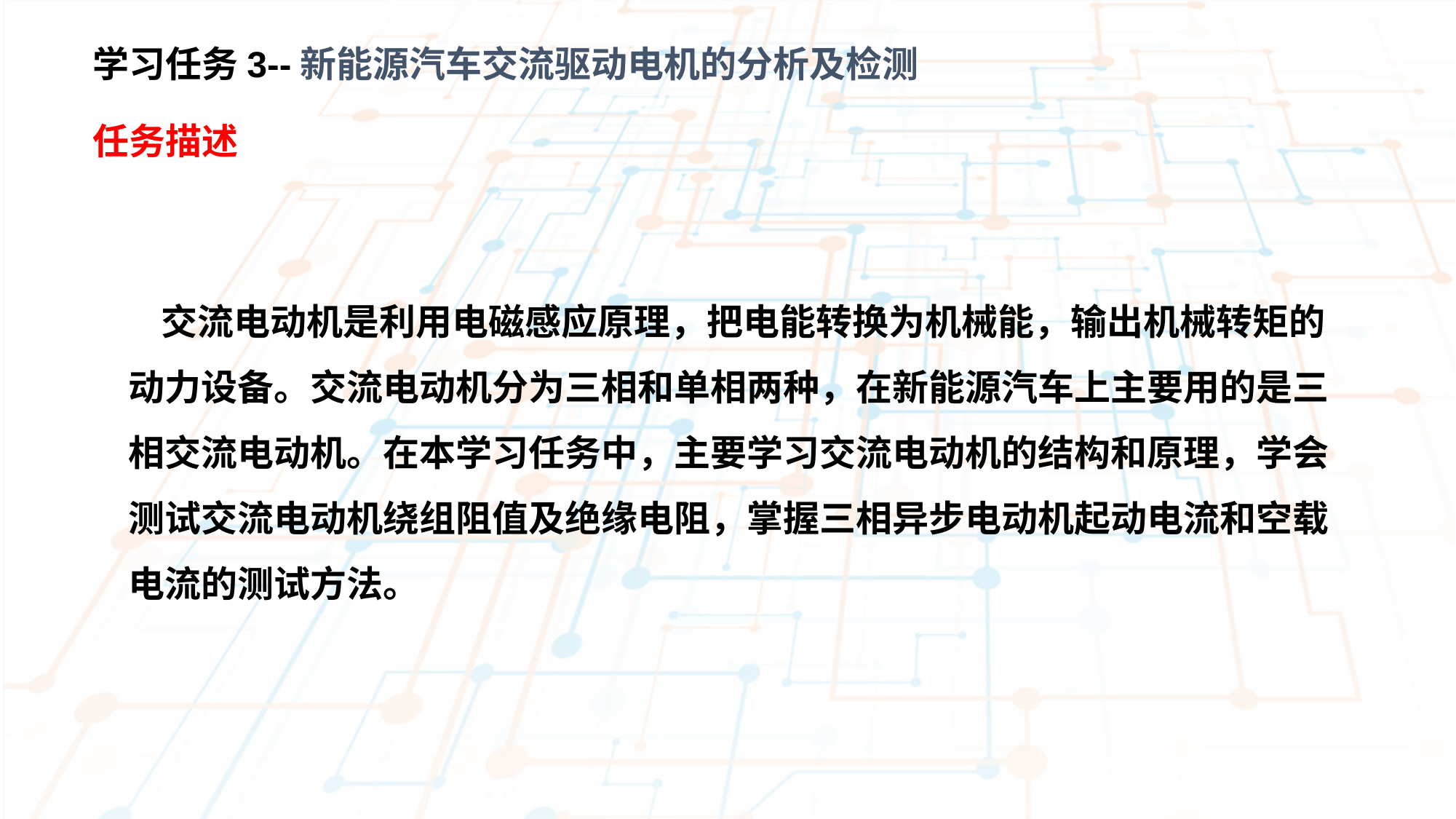

学习任务3--新能源汽车交流驱动电机的分析及检测
任务描述

   交流电动机是利用电磁感应原理，把电能转换为机械能，输出机械转矩的动力设备。交流电动机分为三相和单相两种，在新能源汽车上主要用的是三相交流电动机。在本学习任务中，主要学习交流电动机的结构和原理，学会测试交流电动机绕组阻值及绝缘电阻，掌握三相异步电动机起动电流和空载电流的测试方法。